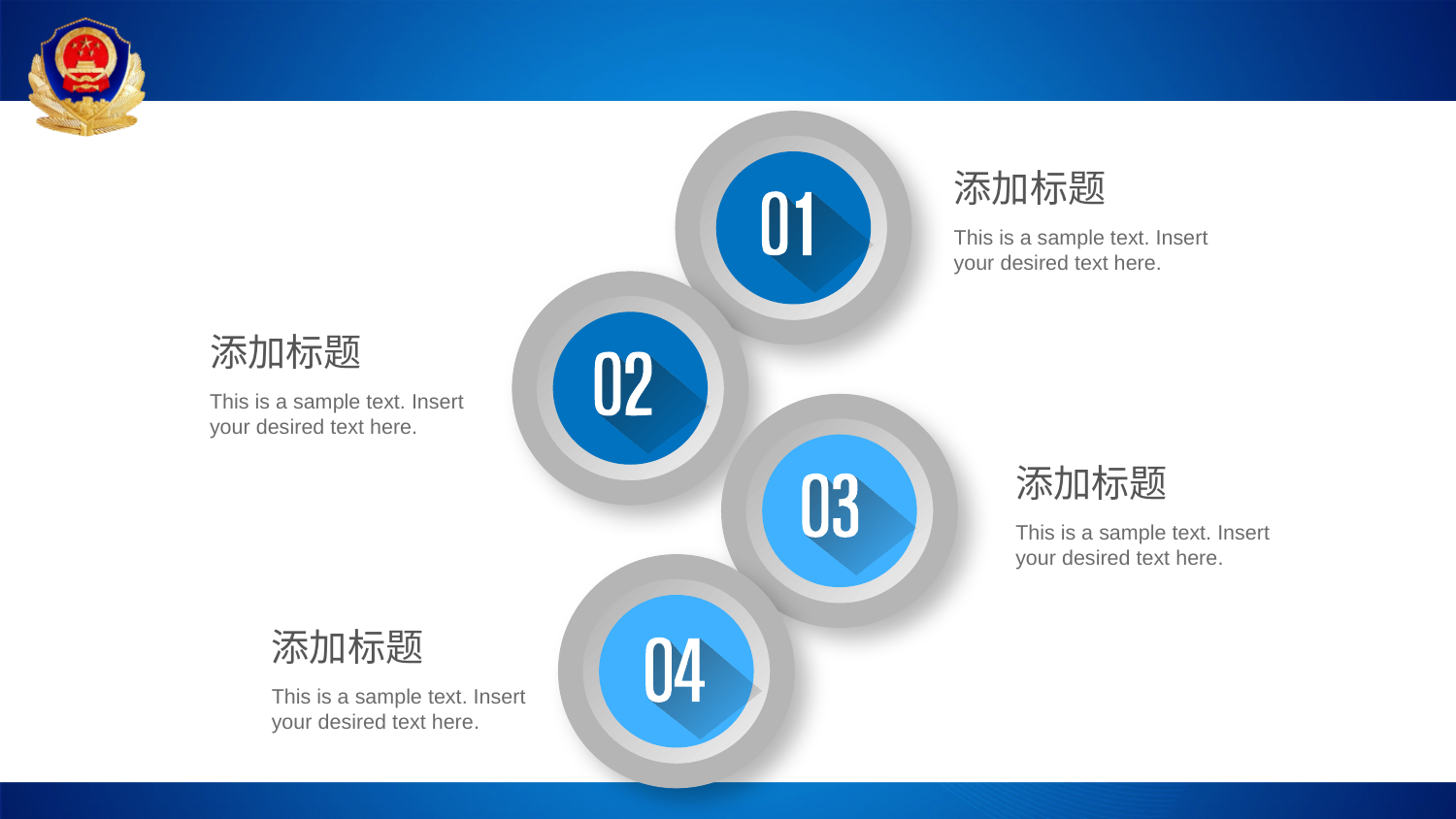

添加标题
This is a sample text. Insert your desired text here.

添加标题
This is a sample text. Insert your desired text here.

添加标题
This is a sample text. Insert your desired text here.

添加标题
This is a sample text. Insert your desired text here.